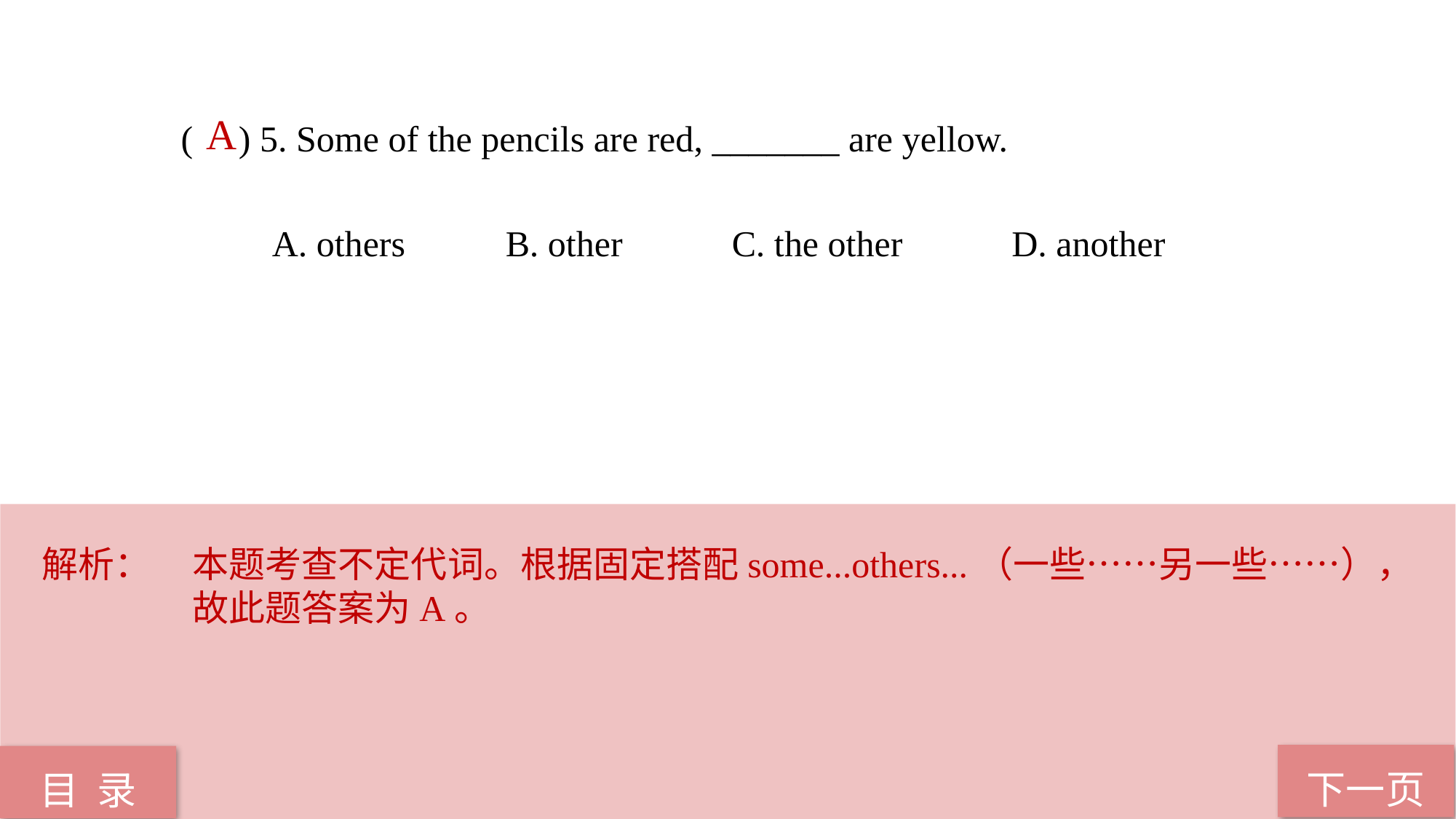

A
(     ) 5. Some of the pencils are red, _______ are yellow.

          A. others           B. other            C. the other            D. another
解析：	本题考查不定代词。根据固定搭配some...others...（一些……另一些……），故此题答案为A。